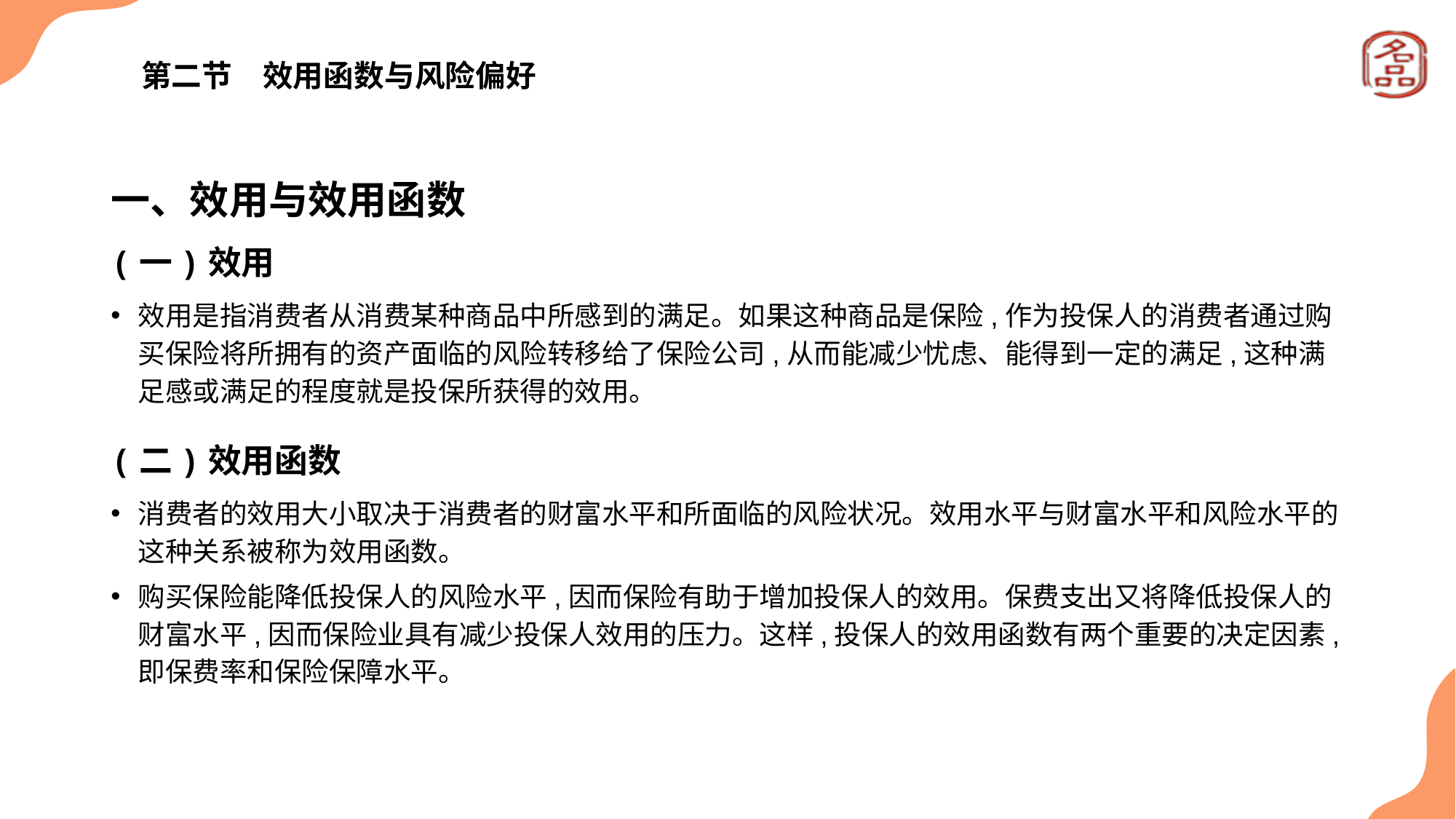

# 第二节　效用函数与风险偏好
一、效用与效用函数
(一)效用
效用是指消费者从消费某种商品中所感到的满足。如果这种商品是保险,作为投保人的消费者通过购买保险将所拥有的资产面临的风险转移给了保险公司,从而能减少忧虑、能得到一定的满足,这种满足感或满足的程度就是投保所获得的效用。
(二)效用函数
消费者的效用大小取决于消费者的财富水平和所面临的风险状况。效用水平与财富水平和风险水平的这种关系被称为效用函数。
购买保险能降低投保人的风险水平,因而保险有助于增加投保人的效用。保费支出又将降低投保人的财富水平,因而保险业具有减少投保人效用的压力。这样,投保人的效用函数有两个重要的决定因素,即保费率和保险保障水平。